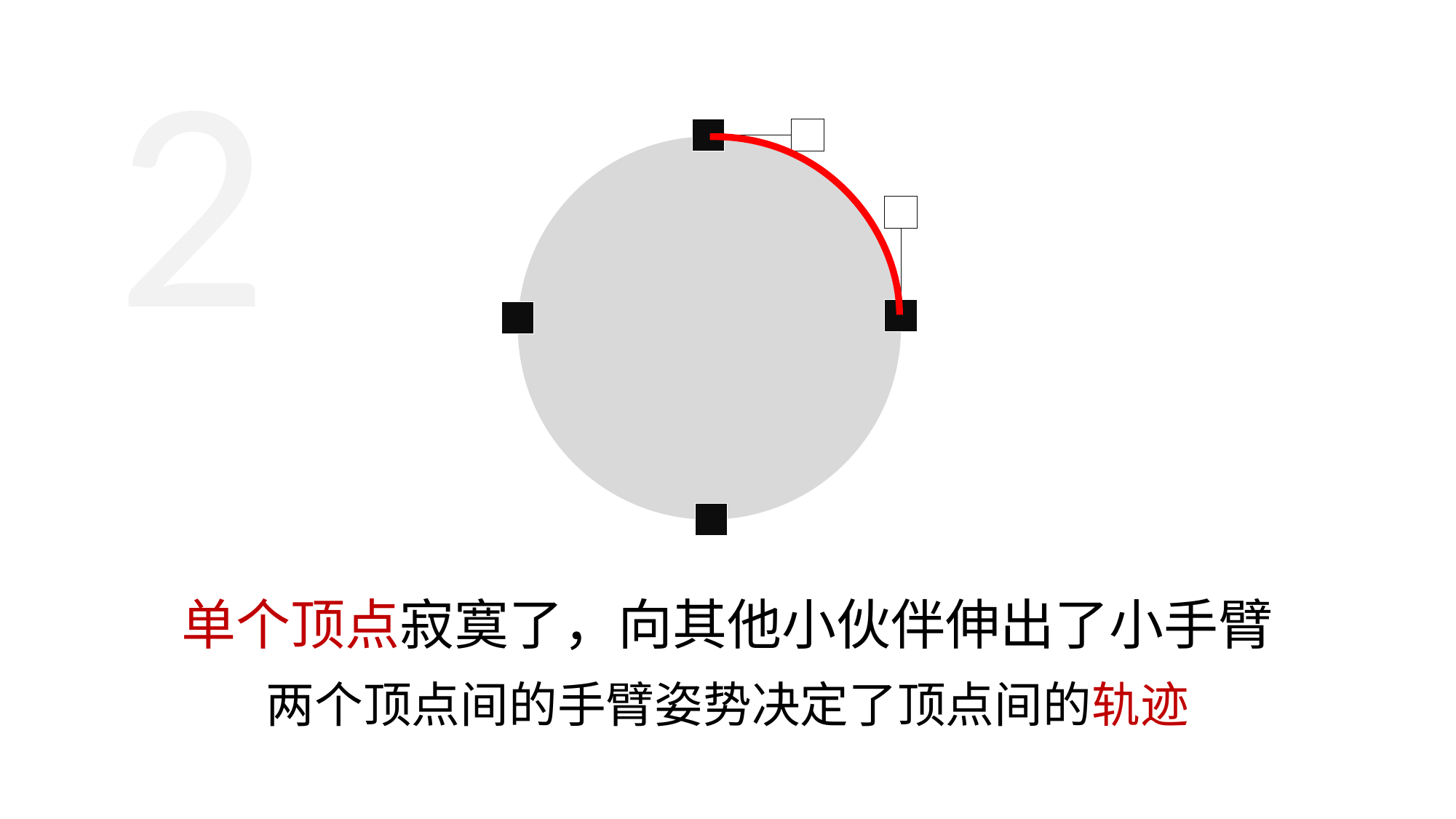

2

单个顶点寂寞了，向其他小伙伴伸出了小手臂
两个顶点间的手臂姿势决定了顶点间的轨迹